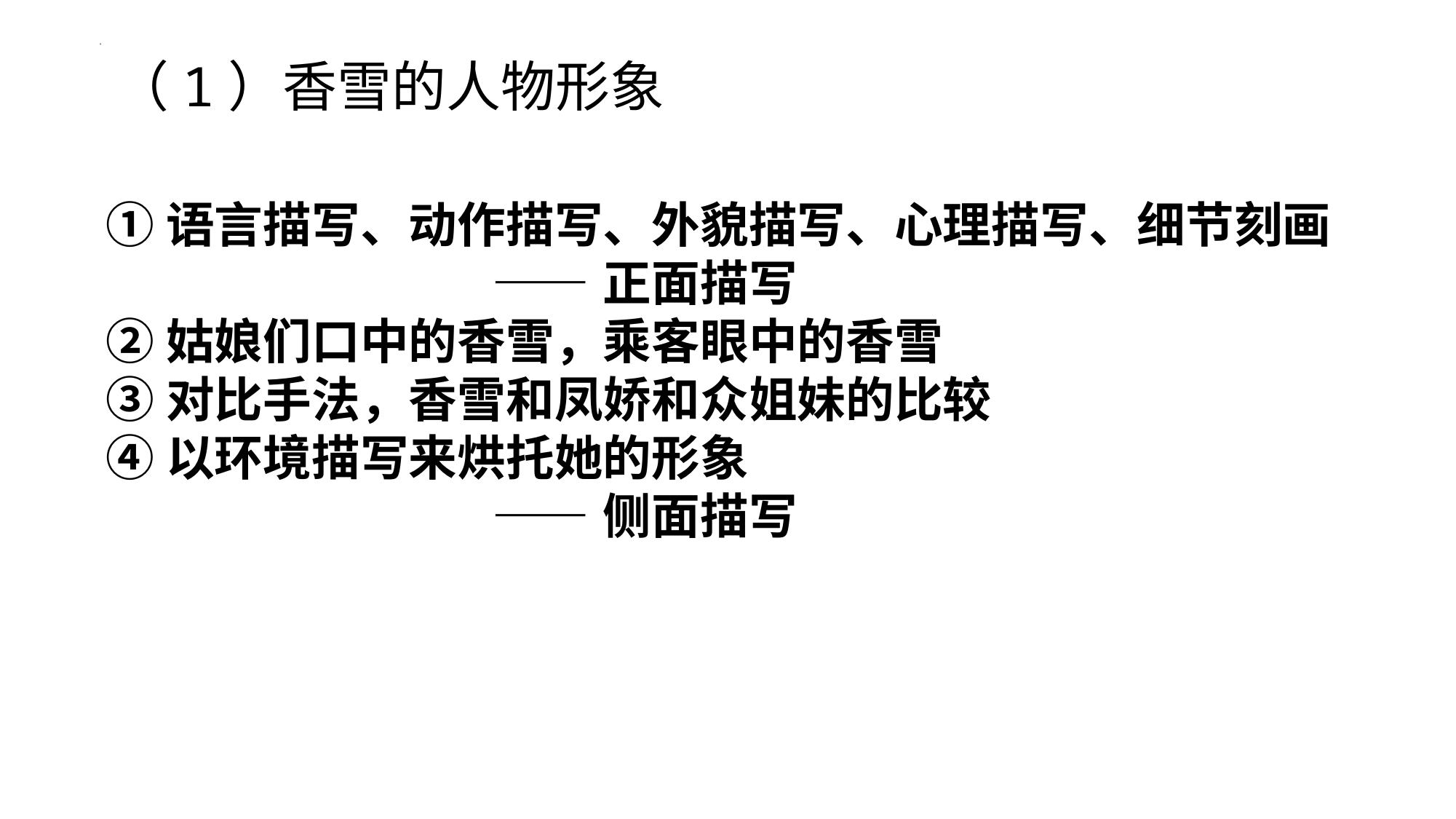

（1）香雪的人物形象
①语言描写、动作描写、外貌描写、心理描写、细节刻画
                                   ——正面描写
②姑娘们口中的香雪，乘客眼中的香雪
③对比手法，香雪和凤娇和众姐妹的比较
④以环境描写来烘托她的形象
                                   ——侧面描写